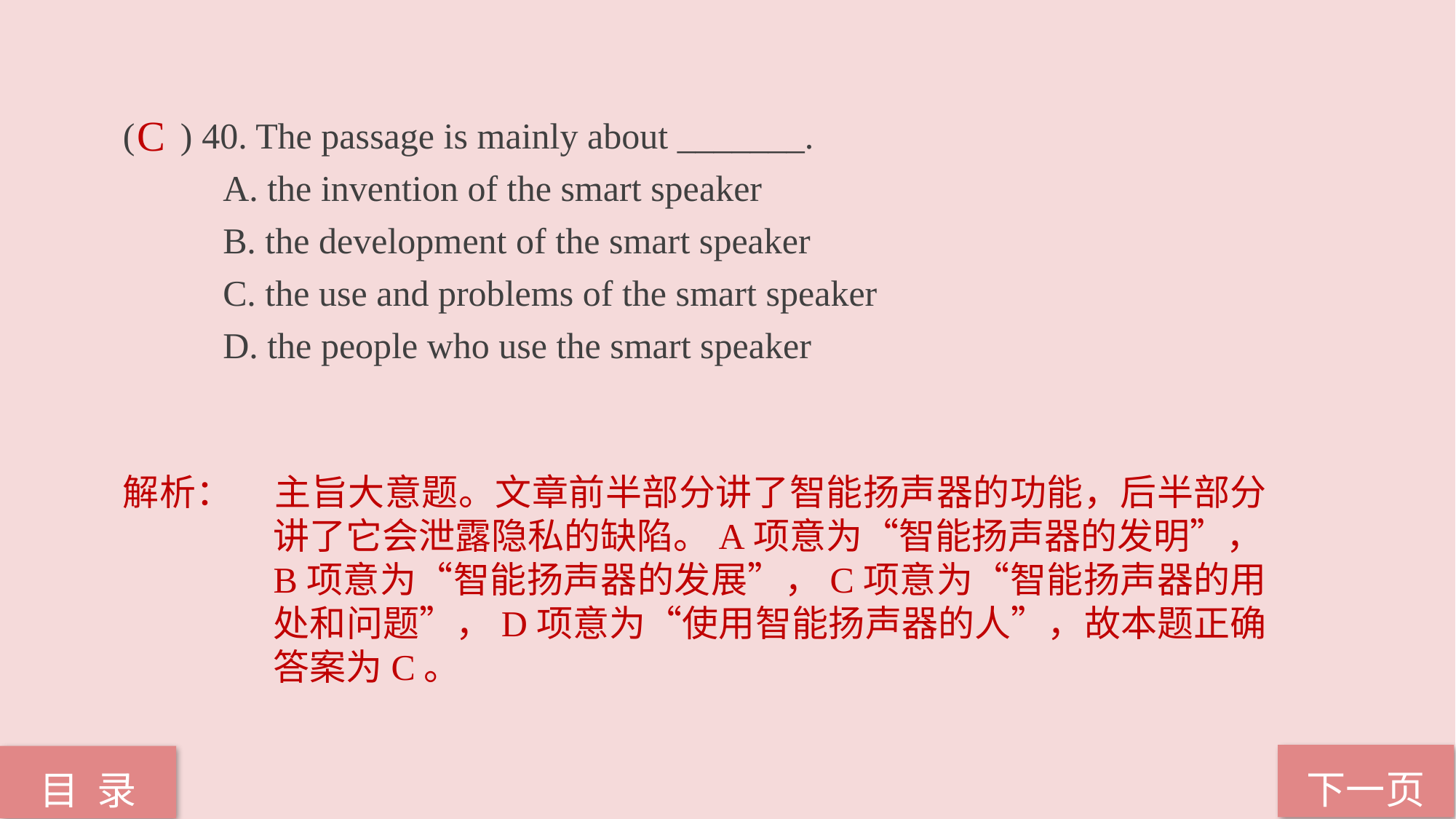

(     ) 40. The passage is mainly about _______.
           A. the invention of the smart speaker
           B. the development of the smart speaker
           C. the use and problems of the smart speaker
           D. the people who use the smart speaker
C
解析：	主旨大意题。文章前半部分讲了智能扬声器的功能，后半部分讲了它会泄露隐私的缺陷。A项意为“智能扬声器的发明”，B项意为“智能扬声器的发展”，C项意为“智能扬声器的用处和问题”，D项意为“使用智能扬声器的人”，故本题正确答案为C。